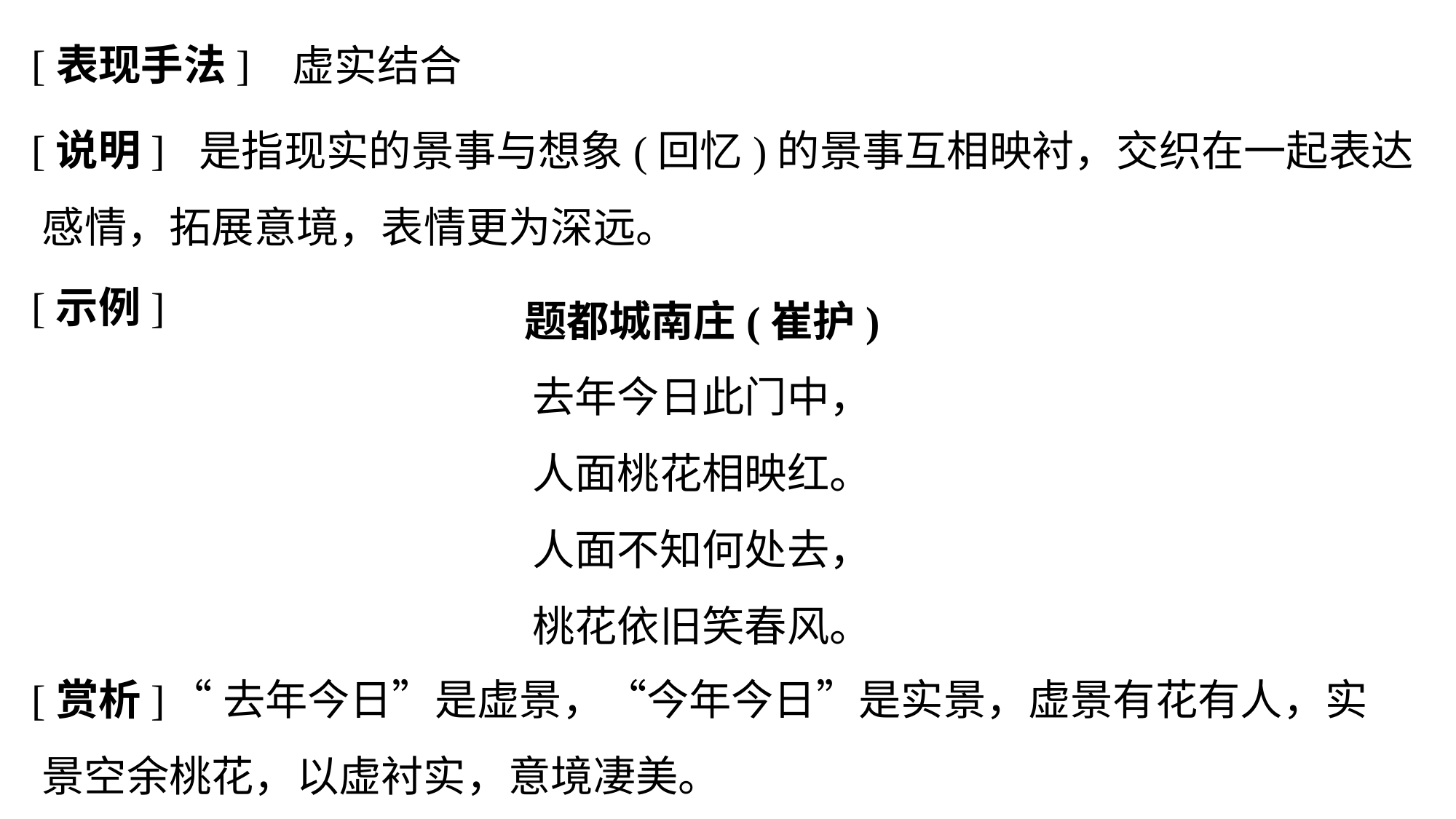

[表现手法]
虚实结合
[说明]
	    是指现实的景事与想象(回忆)的景事互相映衬，交织在一起表达感情，拓展意境，表情更为深远。
[示例]
题都城南庄(崔护)
去年今日此门中，
人面桃花相映红。
人面不知何处去，
桃花依旧笑春风。
[赏析]
	  “去年今日”是虚景，“今年今日”是实景，虚景有花有人，实景空余桃花，以虚衬实，意境凄美。